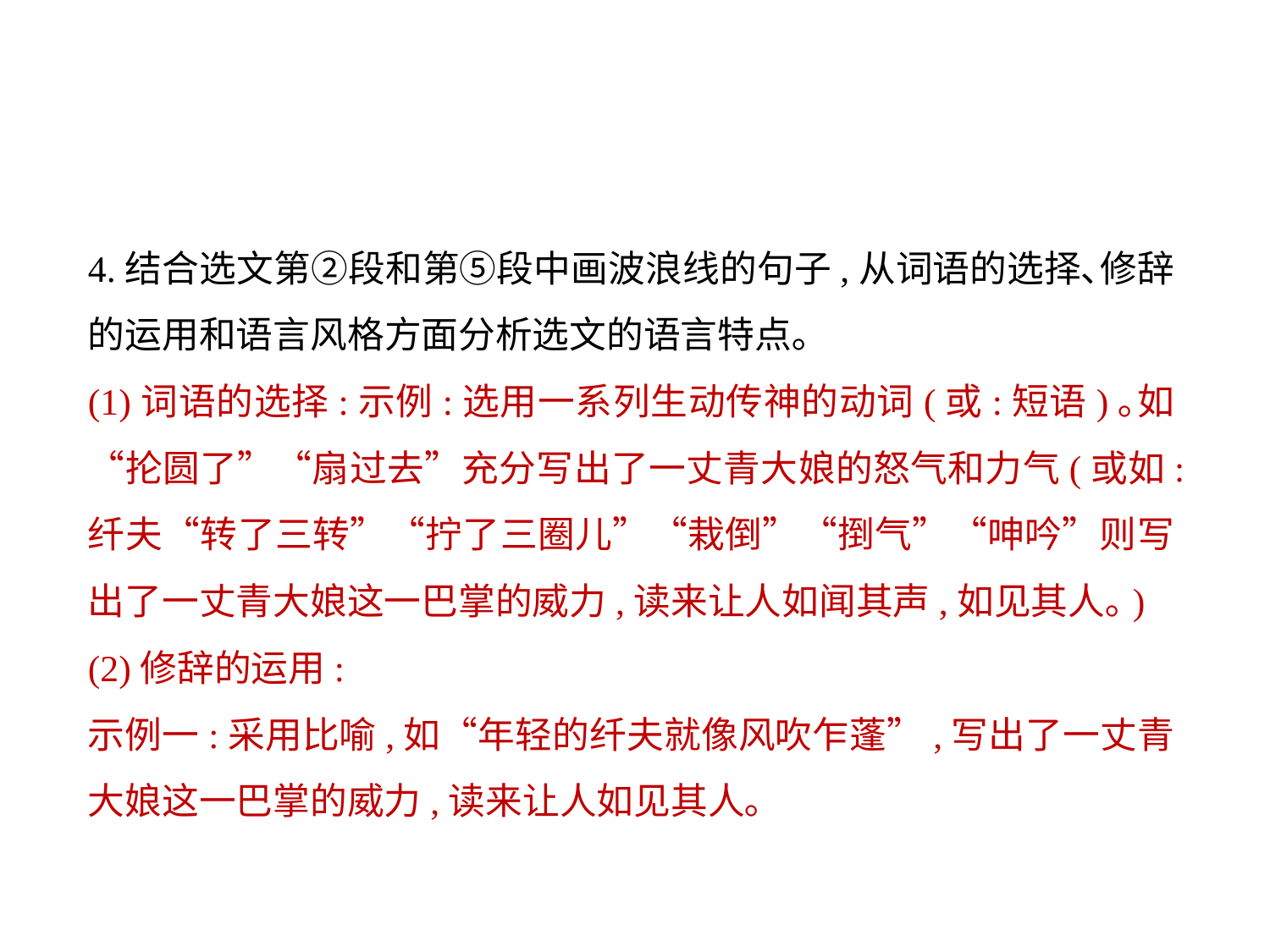

4.结合选文第②段和第⑤段中画波浪线的句子,从词语的选择､修辞的运用和语言风格方面分析选文的语言特点｡
(1)词语的选择:示例:选用一系列生动传神的动词(或:短语)｡如“抡圆了”“扇过去”充分写出了一丈青大娘的怒气和力气(或如:纤夫“转了三转”“拧了三圈儿”“栽倒”“捯气”“呻吟”则写出了一丈青大娘这一巴掌的威力,读来让人如闻其声,如见其人｡)
(2)修辞的运用:
示例一:采用比喻,如“年轻的纤夫就像风吹乍蓬”,写出了一丈青大娘这一巴掌的威力,读来让人如见其人｡